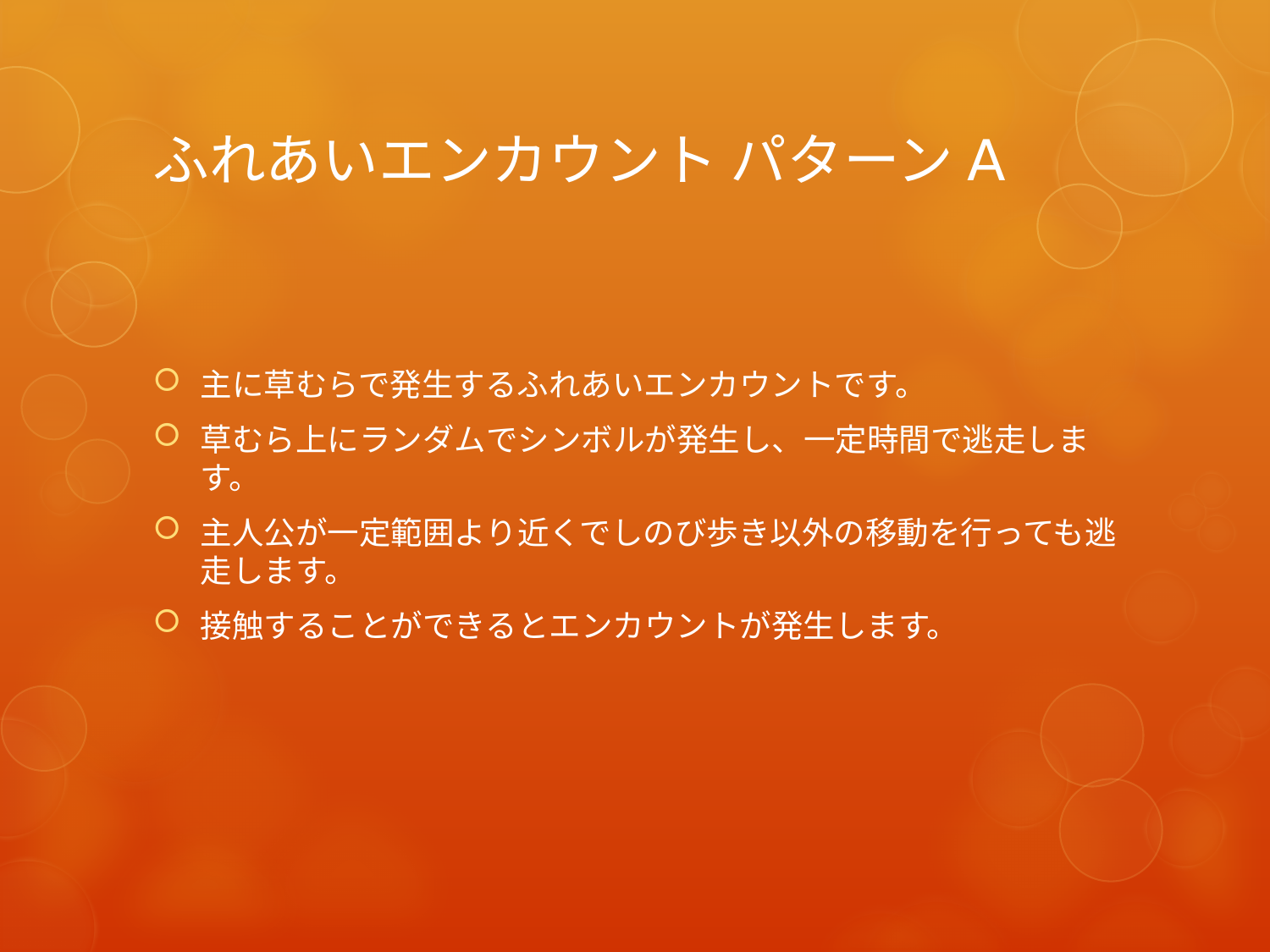

# ふれあいエンカウント パターンA
主に草むらで発生するふれあいエンカウントです。
草むら上にランダムでシンボルが発生し、一定時間で逃走します。
主人公が一定範囲より近くでしのび歩き以外の移動を行っても逃走します。
接触することができるとエンカウントが発生します。